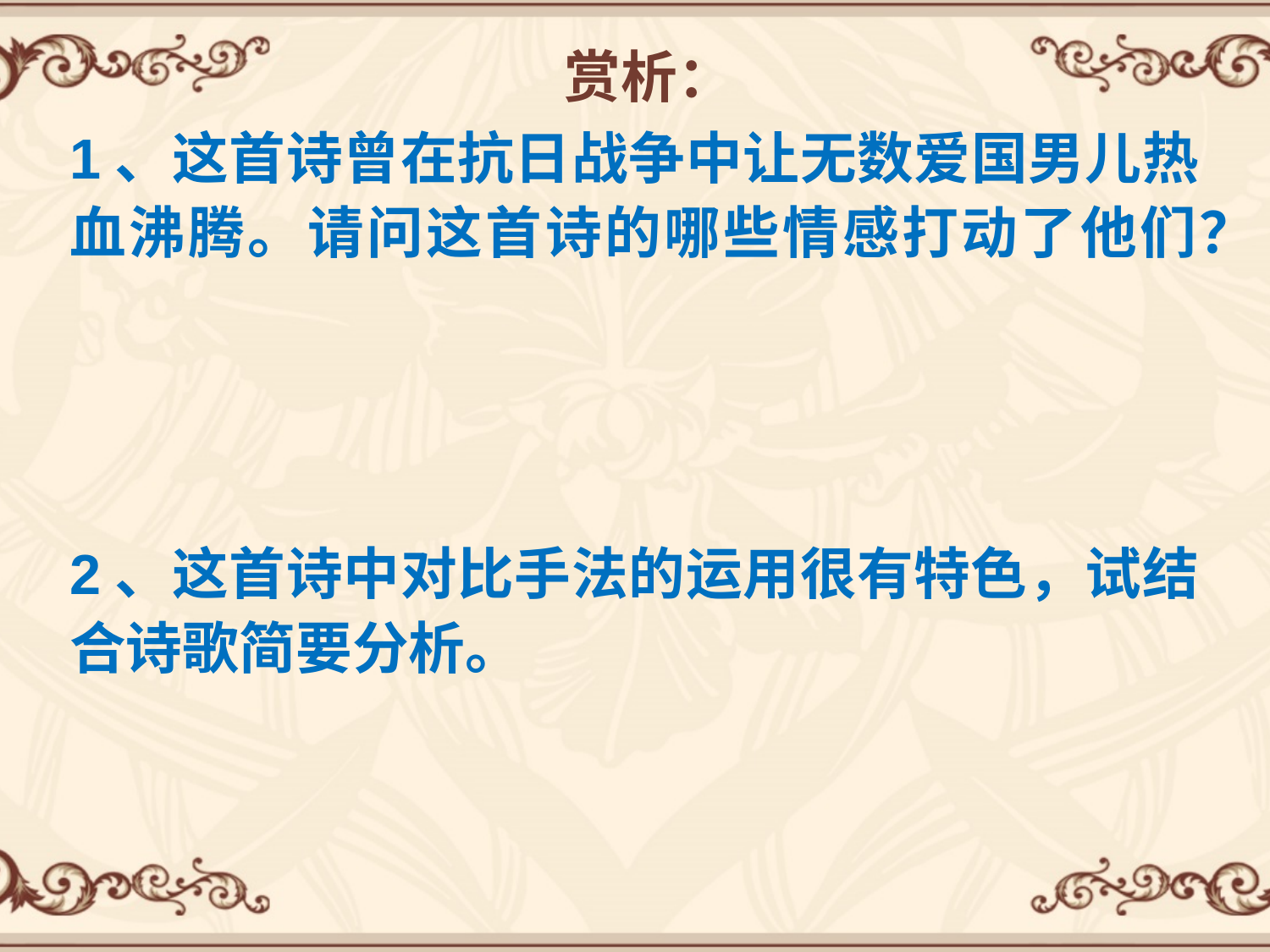

赏析：
1、这首诗曾在抗日战争中让无数爱国男儿热血沸腾。请问这首诗的哪些情感打动了他们？

2、这首诗中对比手法的运用很有特色，试结合诗歌简要分析。